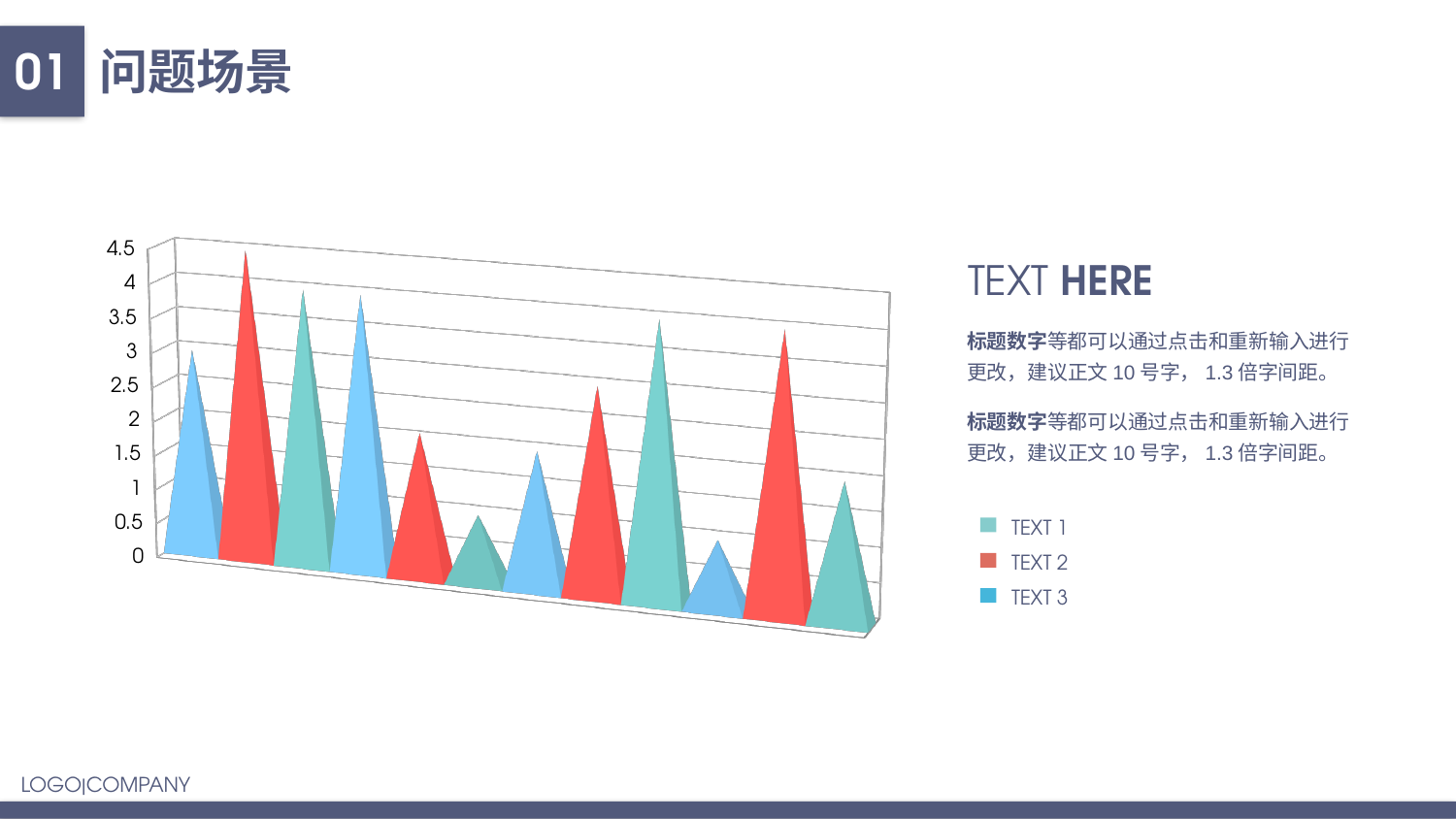

01
问题场景

[unsupported chart]

TEXT HERE
标题数字等都可以通过点击和重新输入进行更改，建议正文10号字，1.3倍字间距。
标题数字等都可以通过点击和重新输入进行更改，建议正文10号字，1.3倍字间距。
TEXT 1

TEXT 2

TEXT 3

LOGO|COMPANY